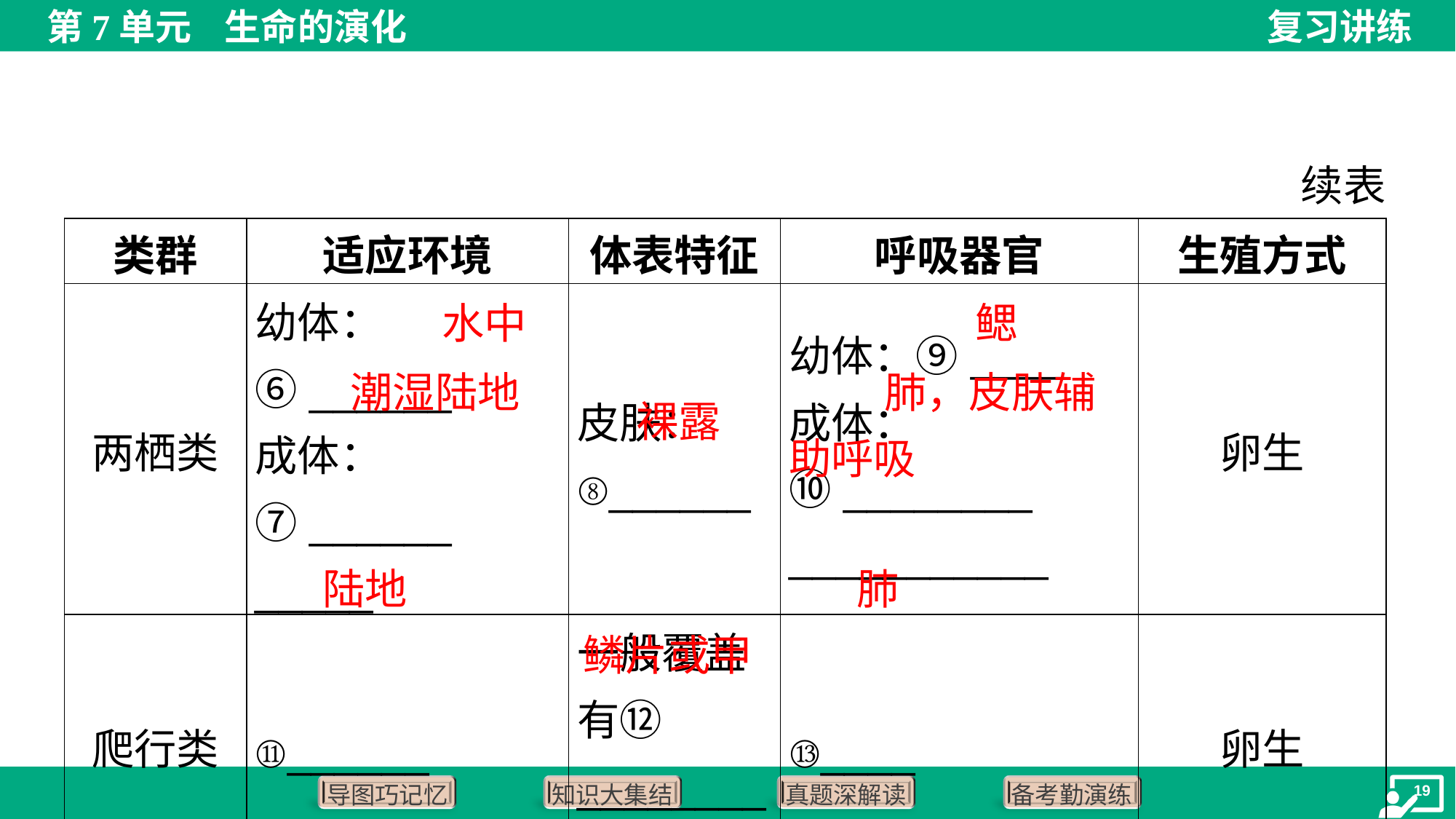

续表
| 类群 | 适应环境 | 体表特征 | 呼吸器官 | 生殖方式 |
| --- | --- | --- | --- | --- |
| 两栖类 | 幼体：⑥\_\_\_\_\_\_ 成体：⑦\_\_\_\_\_\_ \_\_\_\_\_ | 皮肤： ⑧\_\_\_\_\_\_ | 幼体：⑨\_\_\_\_ 成体：⑩\_\_\_\_\_\_\_\_ \_\_\_\_\_\_\_\_\_\_\_ | 卵生 |
| 爬行类 | ⑪\_\_\_\_\_\_ | 一般覆盖 有⑫ \_\_\_\_\_\_\_\_\_ | ⑬\_\_\_\_ | 卵生 |
水中
鳃
         潮湿陆地
         肺，皮肤辅助呼吸
裸露
陆地
肺
鳞片或甲